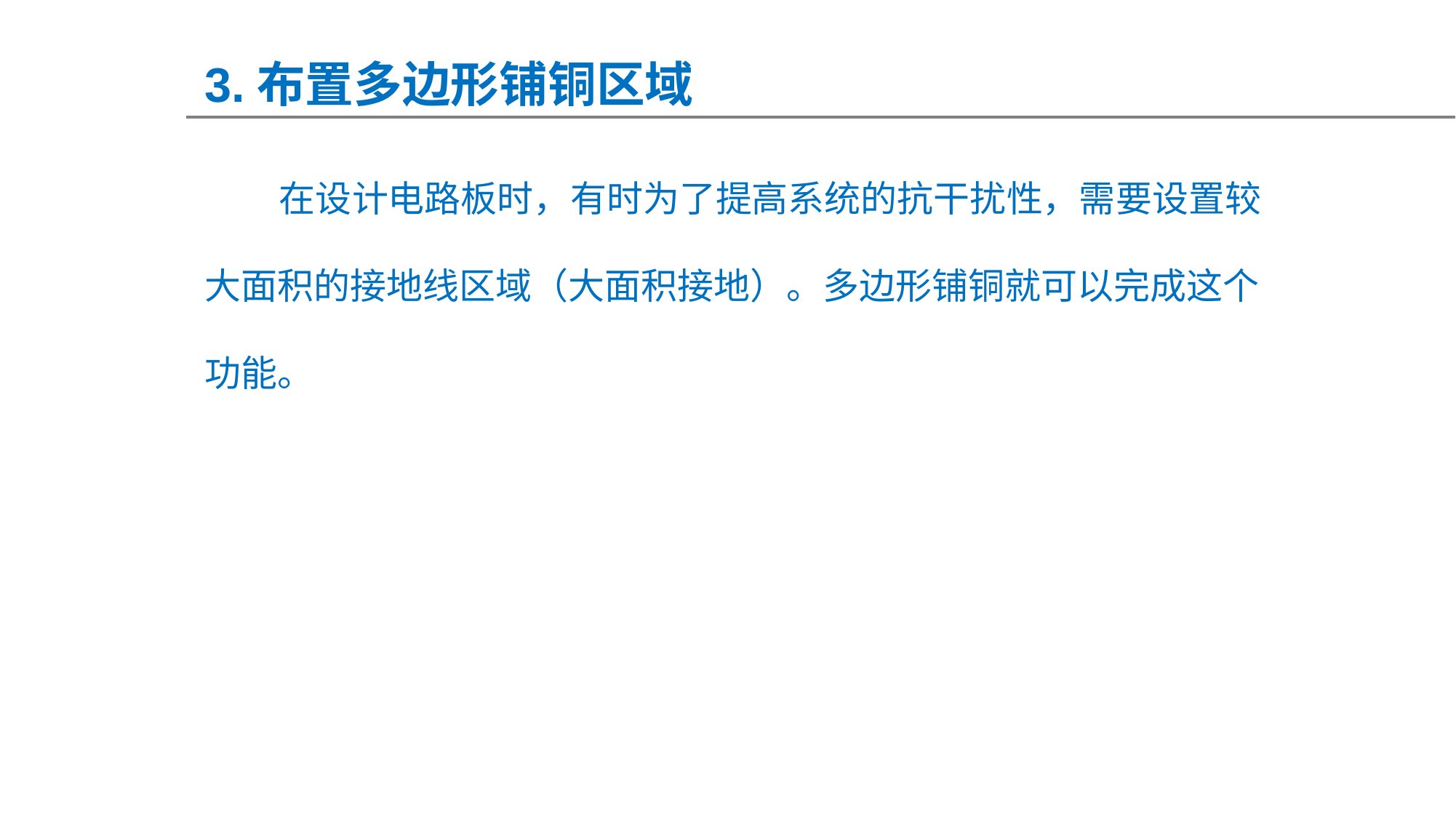

3.布置多边形铺铜区域
在设计电路板时，有时为了提高系统的抗干扰性，需要设置较大面积的接地线区域（大面积接地）。多边形铺铜就可以完成这个功能。